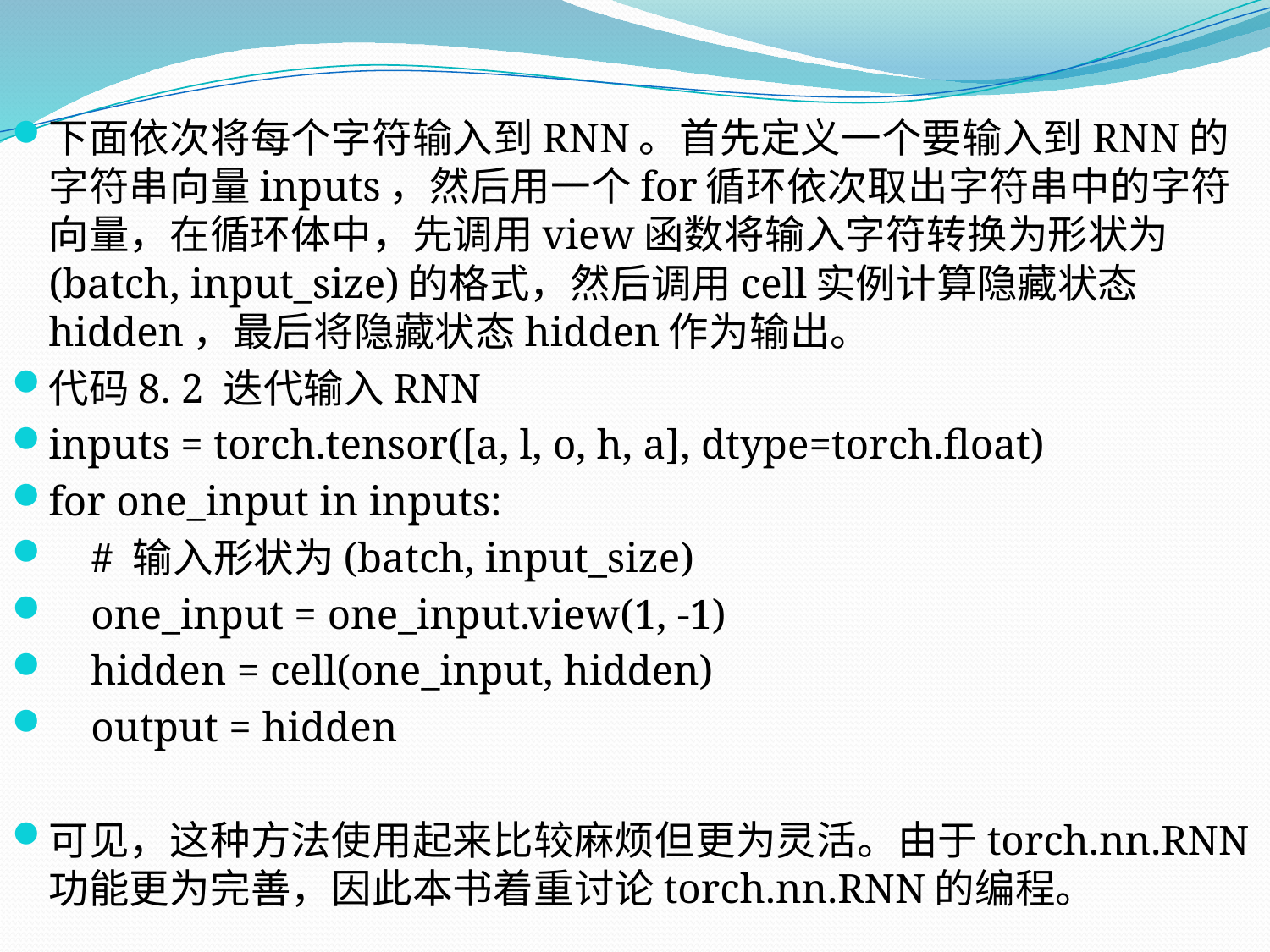

下面依次将每个字符输入到RNN。首先定义一个要输入到RNN的字符串向量inputs，然后用一个for循环依次取出字符串中的字符向量，在循环体中，先调用view函数将输入字符转换为形状为(batch, input_size)的格式，然后调用cell实例计算隐藏状态hidden，最后将隐藏状态hidden作为输出。
代码8. 2 迭代输入RNN
inputs = torch.tensor([a, l, o, h, a], dtype=torch.float)
for one_input in inputs:
    # 输入形状为(batch, input_size)
    one_input = one_input.view(1, -1)
    hidden = cell(one_input, hidden)
    output = hidden

可见，这种方法使用起来比较麻烦但更为灵活。由于torch.nn.RNN功能更为完善，因此本书着重讨论torch.nn.RNN的编程。